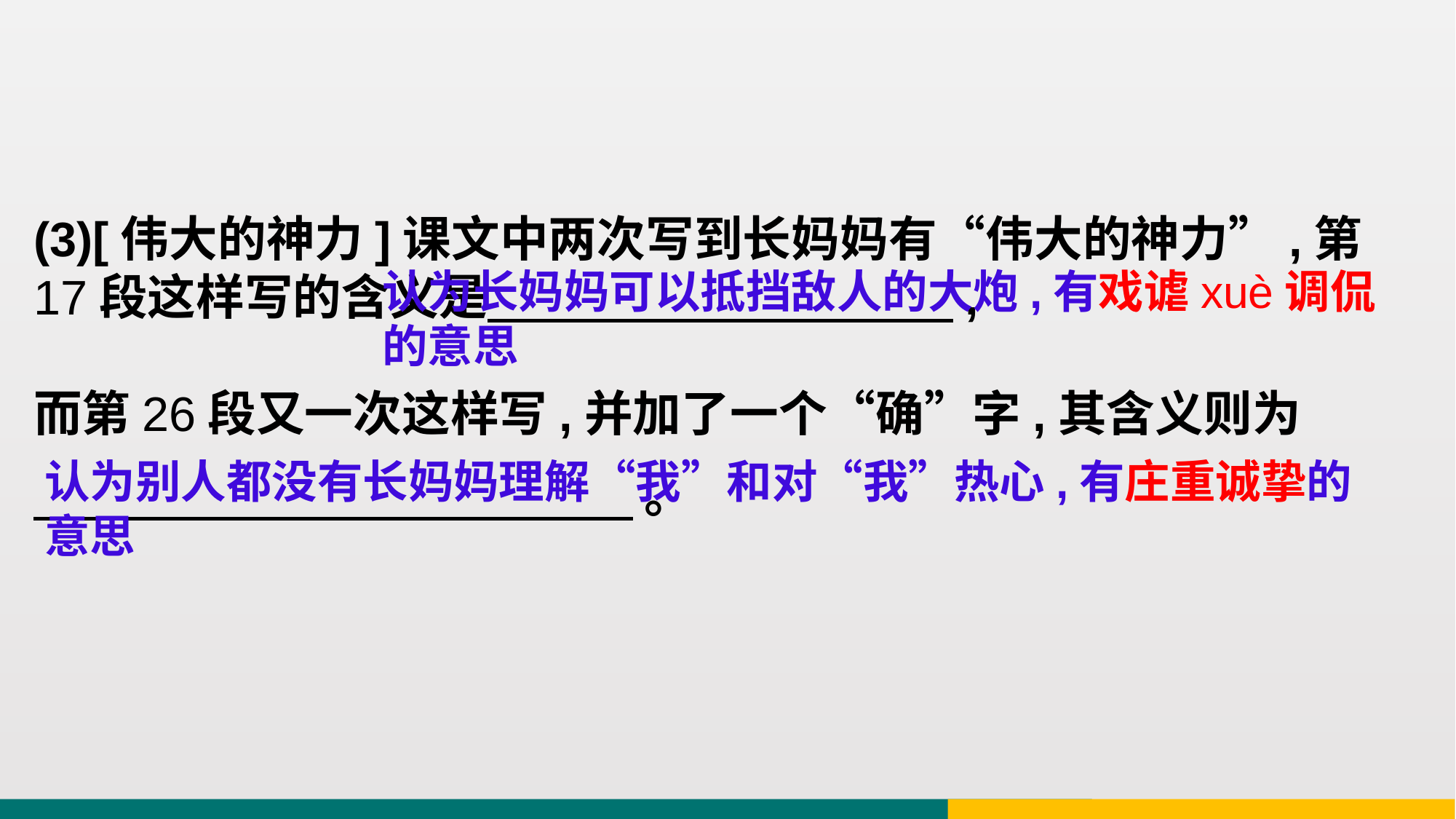

(3)[伟大的神力]课文中两次写到长妈妈有“伟大的神力”,第17段这样写的含义是                                          ,

而第26段又一次这样写,并加了一个“确”字,其含义则为
                                                      。
认为长妈妈可以抵挡敌人的大炮,有戏谑xuè调侃的意思
认为别人都没有长妈妈理解“我”和对“我”热心,有庄重诚挚的意思